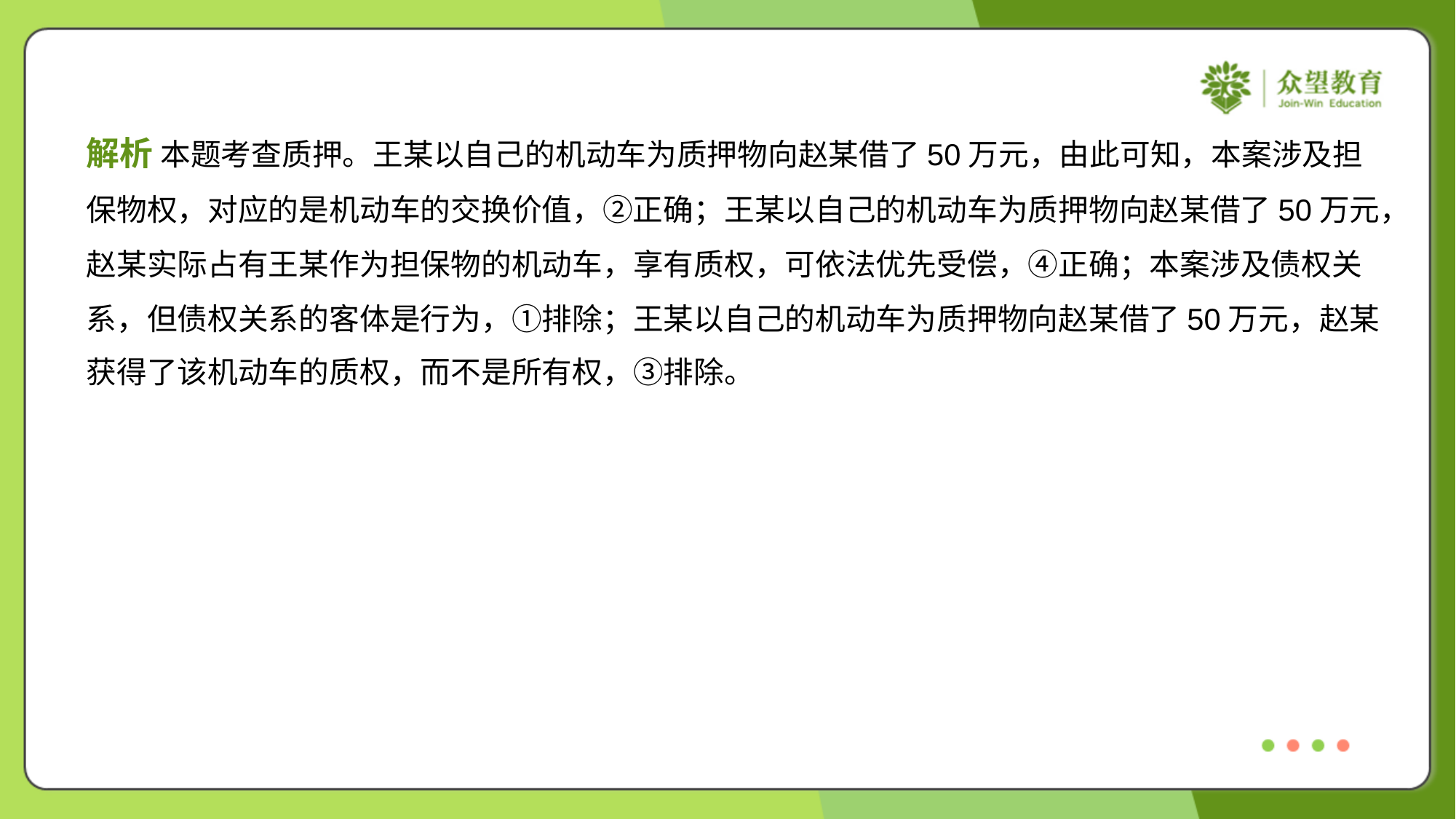

解析 本题考查质押。王某以自己的机动车为质押物向赵某借了50万元，由此可知，本案涉及担
保物权，对应的是机动车的交换价值，②正确；王某以自己的机动车为质押物向赵某借了50万元，
赵某实际占有王某作为担保物的机动车，享有质权，可依法优先受偿，④正确；本案涉及债权关
系，但债权关系的客体是行为，①排除；王某以自己的机动车为质押物向赵某借了50万元，赵某
获得了该机动车的质权，而不是所有权，③排除。